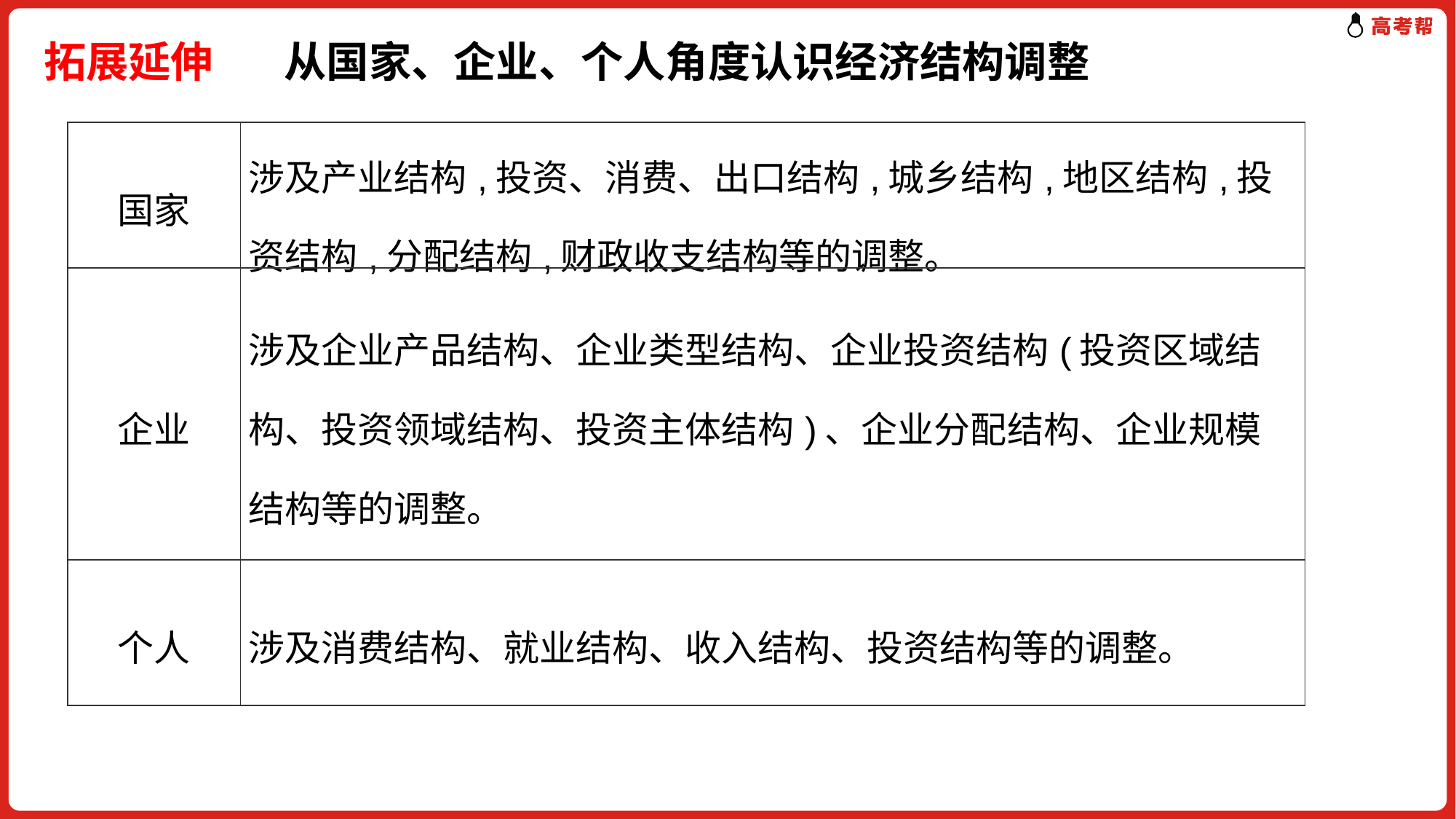

拓展延伸　   从国家、企业、个人角度认识经济结构调整
| 国家 | 涉及产业结构,投资、消费、出口结构,城乡结构,地区结构,投资结构,分配结构,财政收支结构等的调整。 |
| --- | --- |
| 企业 | 涉及企业产品结构、企业类型结构、企业投资结构(投资区域结构、投资领域结构、投资主体结构)、企业分配结构、企业规模结构等的调整。 |
| 个人 | 涉及消费结构、就业结构、收入结构、投资结构等的调整。 |